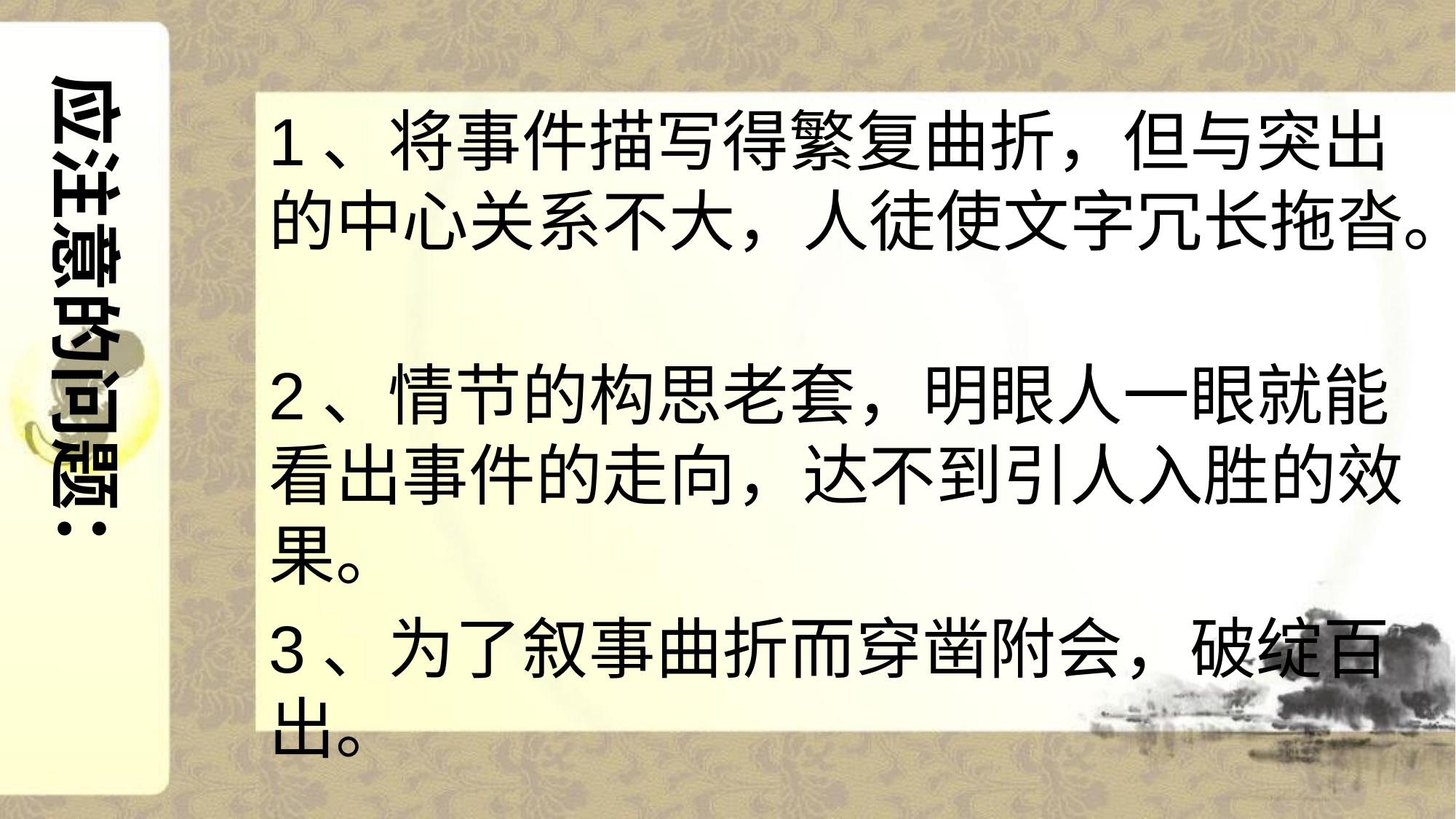

应注意的问题：
1、将事件描写得繁复曲折，但与突出的中心关系不大，人徒使文字冗长拖沓。
2、情节的构思老套，明眼人一眼就能看出事件的走向，达不到引人入胜的效果。
3、为了叙事曲折而穿凿附会，破绽百出。